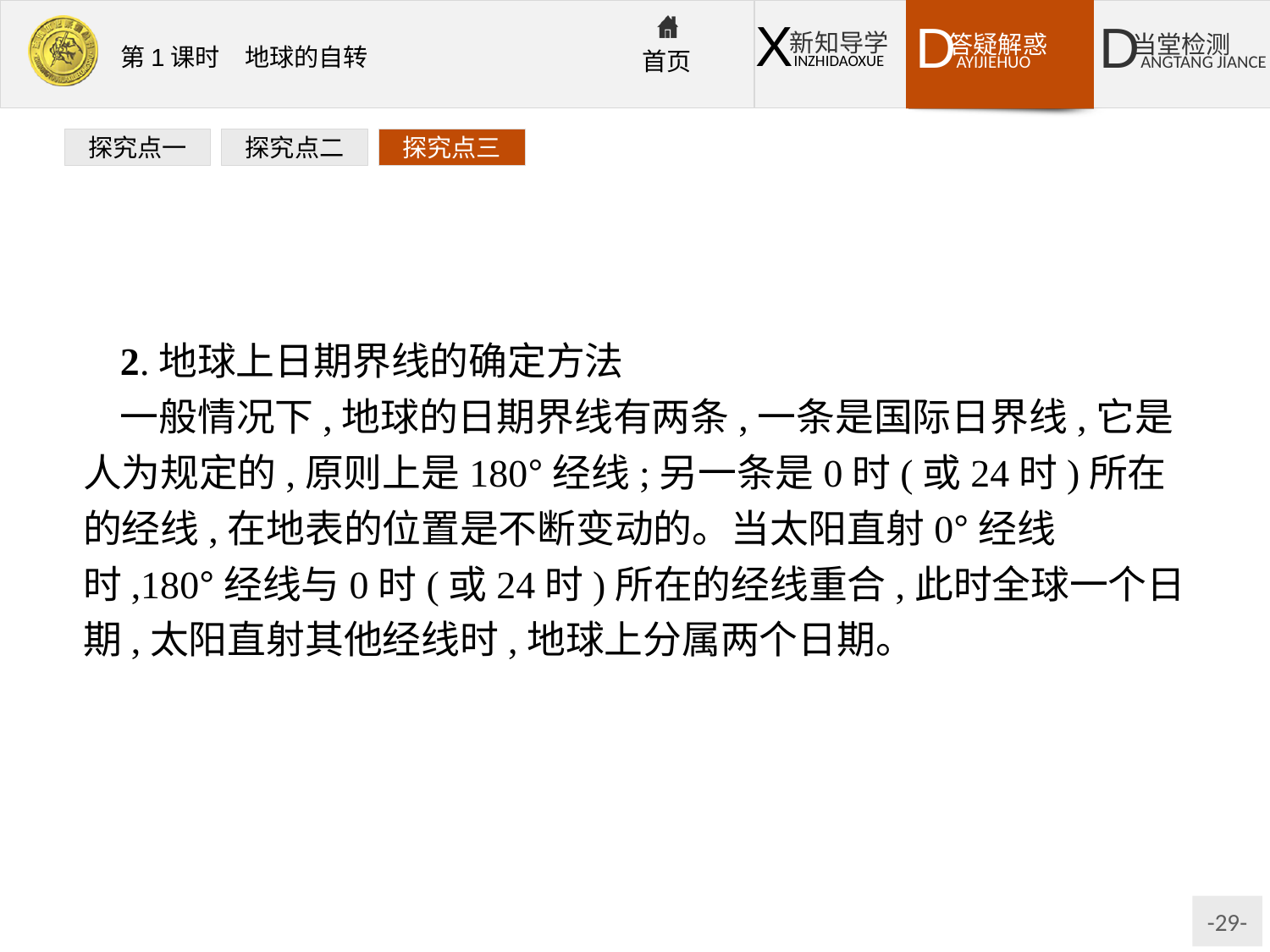

探究点一
探究点二
探究点三
2.地球上日期界线的确定方法
一般情况下,地球的日期界线有两条,一条是国际日界线,它是人为规定的,原则上是180°经线;另一条是0时(或24时)所在的经线,在地表的位置是不断变动的。当太阳直射0°经线时,180°经线与0时(或24时)所在的经线重合,此时全球一个日期,太阳直射其他经线时,地球上分属两个日期。